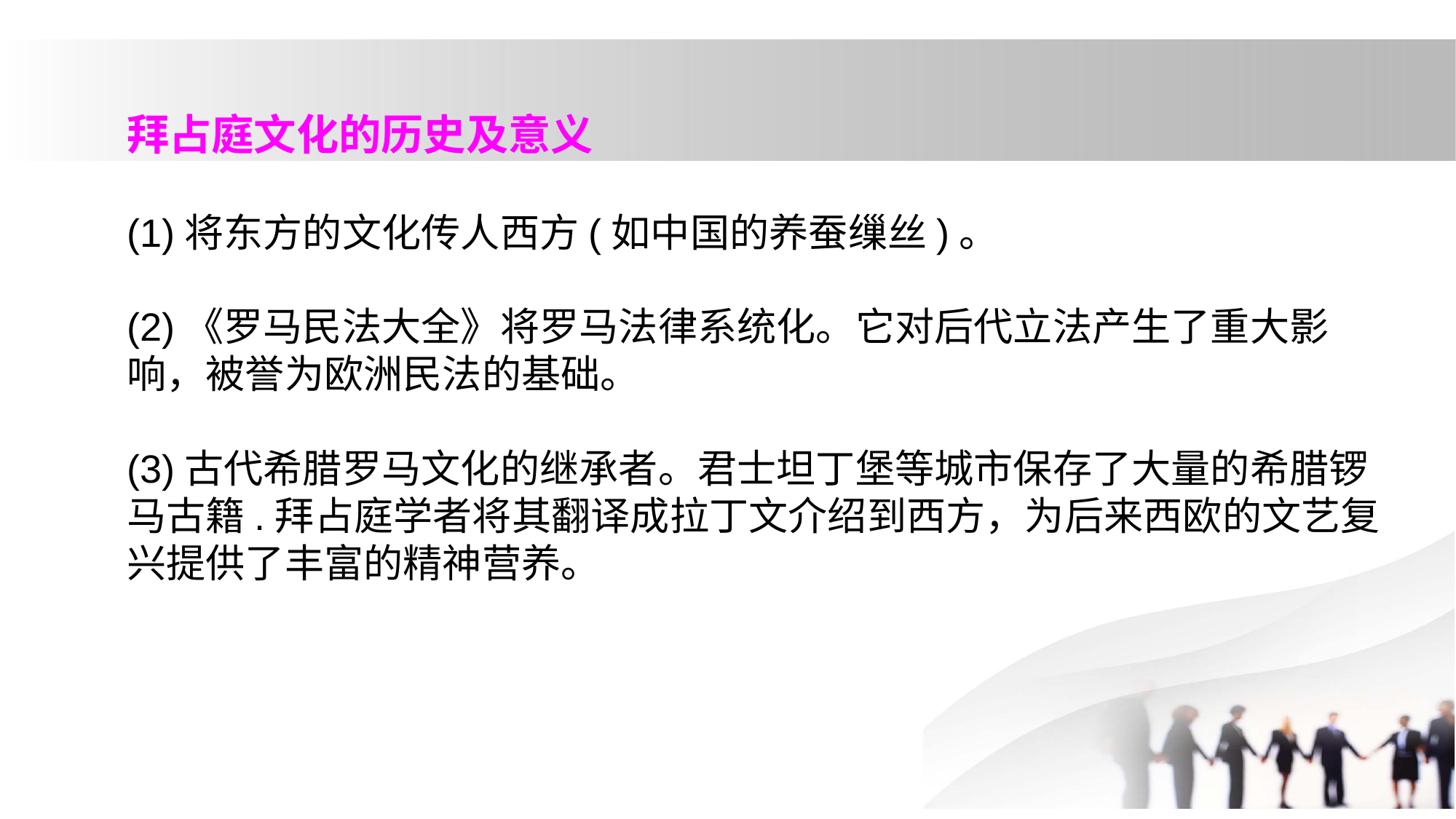

拜占庭文化的历史及意义
(1)将东方的文化传人西方(如中国的养蚕缫丝)。

(2)《罗马民法大全》将罗马法律系统化。它对后代立法产生了重大影响，被誉为欧洲民法的基础。

(3)古代希腊罗马文化的继承者。君士坦丁堡等城市保存了大量的希腊锣马古籍.拜占庭学者将其翻译成拉丁文介绍到西方，为后来西欧的文艺复兴提供了丰富的精神营养。